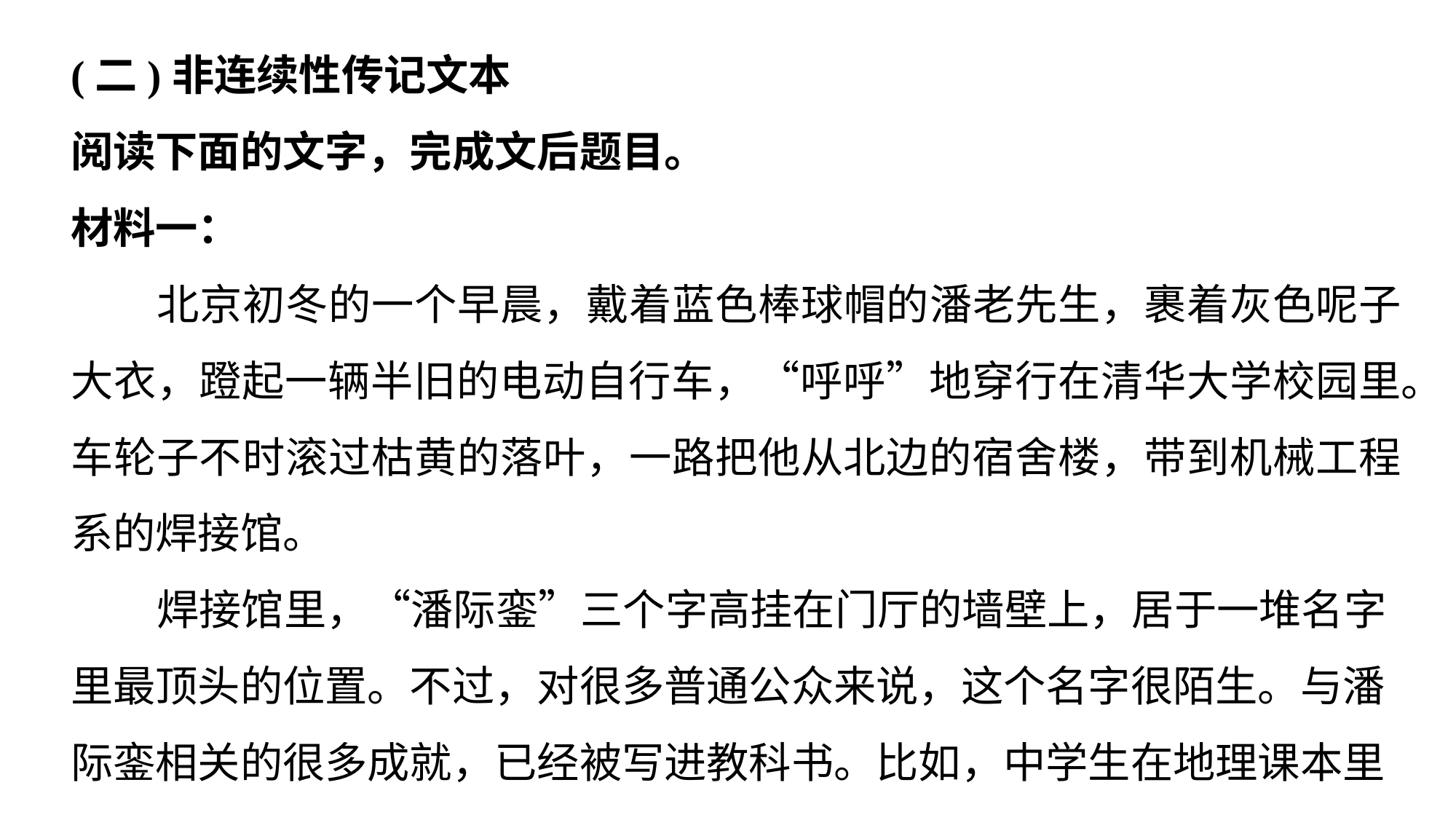

(二)非连续性传记文本
阅读下面的文字，完成文后题目。
材料一：
北京初冬的一个早晨，戴着蓝色棒球帽的潘老先生，裹着灰色呢子大衣，蹬起一辆半旧的电动自行车，“呼呼”地穿行在清华大学校园里。车轮子不时滚过枯黄的落叶，一路把他从北边的宿舍楼，带到机械工程系的焊接馆。
焊接馆里，“潘际銮”三个字高挂在门厅的墙壁上，居于一堆名字里最顶头的位置。不过，对很多普通公众来说，这个名字很陌生。与潘际銮相关的很多成就，已经被写进教科书。比如，中学生在地理课本里